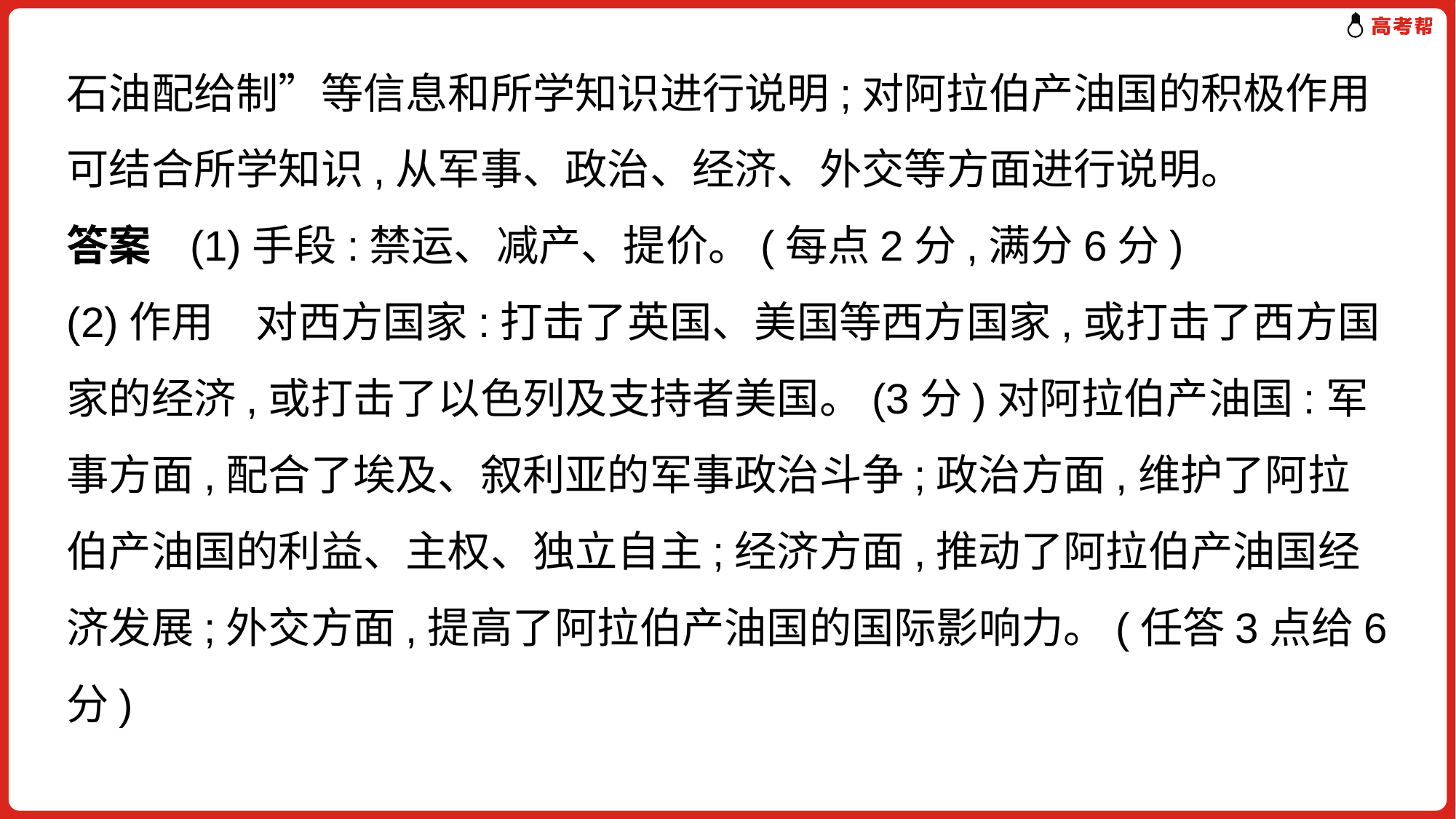

石油配给制”等信息和所学知识进行说明;对阿拉伯产油国的积极作用可结合所学知识,从军事、政治、经济、外交等方面进行说明。
答案   (1)手段:禁运、减产、提价。(每点2分,满分6分)
(2)作用　对西方国家:打击了英国、美国等西方国家,或打击了西方国家的经济,或打击了以色列及支持者美国。(3分)对阿拉伯产油国:军事方面,配合了埃及、叙利亚的军事政治斗争;政治方面,维护了阿拉伯产油国的利益、主权、独立自主;经济方面,推动了阿拉伯产油国经济发展;外交方面,提高了阿拉伯产油国的国际影响力。(任答3点给6分)